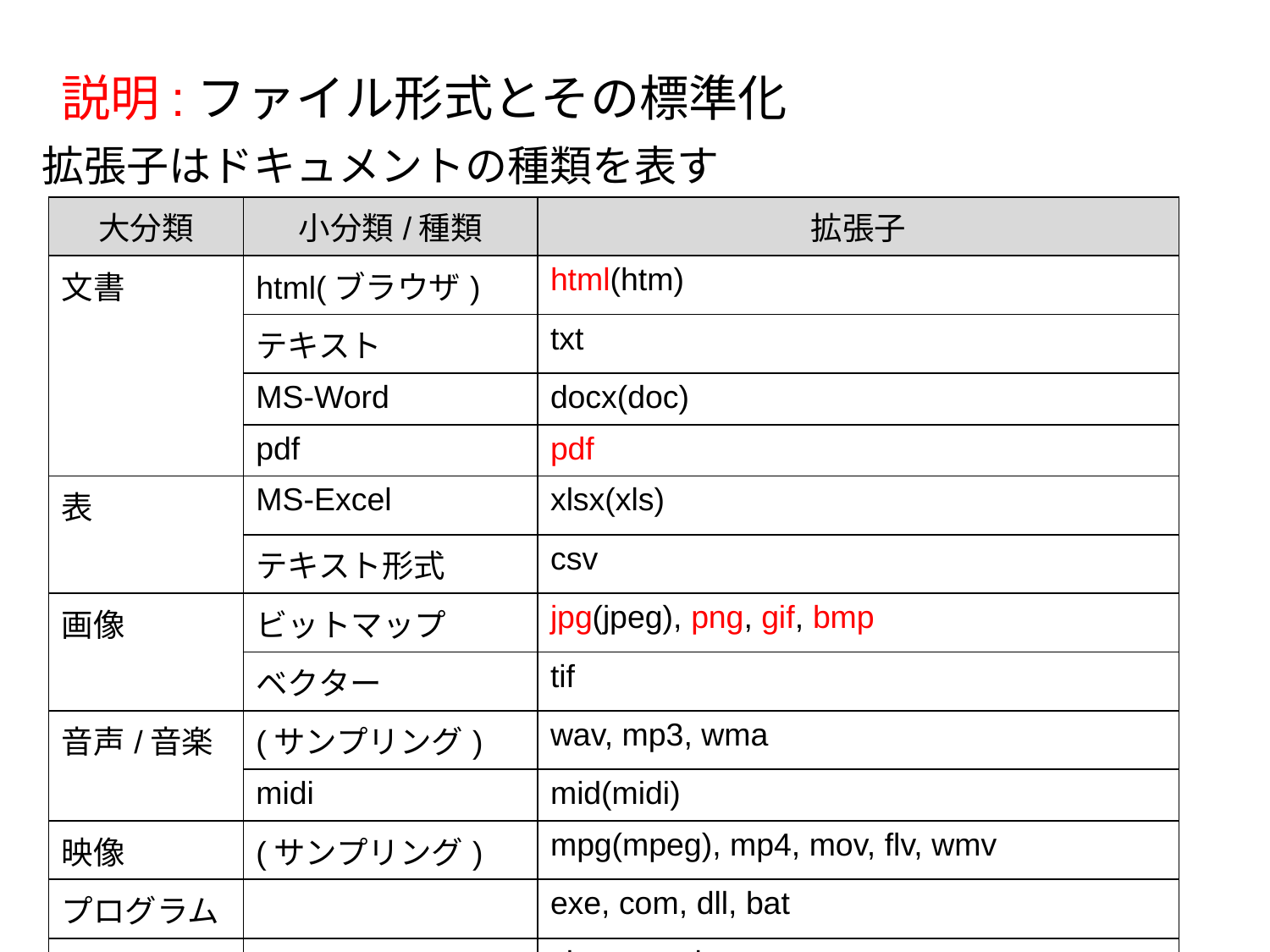

説明:ファイル形式とその標準化
拡張子はドキュメントの種類を表す
| 大分類 | 小分類/種類 | 拡張子 |
| --- | --- | --- |
| 文書 | html(ブラウザ) | html(htm) |
|  | テキスト | txt |
|  | MS-Word | docx(doc) |
|  | pdf | pdf |
| 表 | MS-Excel | xlsx(xls) |
|  | テキスト形式 | csv |
| 画像 | ビットマップ | jpg(jpeg), png, gif, bmp |
|  | ベクター | tif |
| 音声/音楽 | (サンプリング) | wav, mp3, wma |
|  | midi | mid(midi) |
| 映像 | (サンプリング) | mpg(mpeg), mp4, mov, flv, wmv |
| プログラム |  | exe, com, dll, bat |
| 圧縮(書庫) |  | zip, tar, cab |